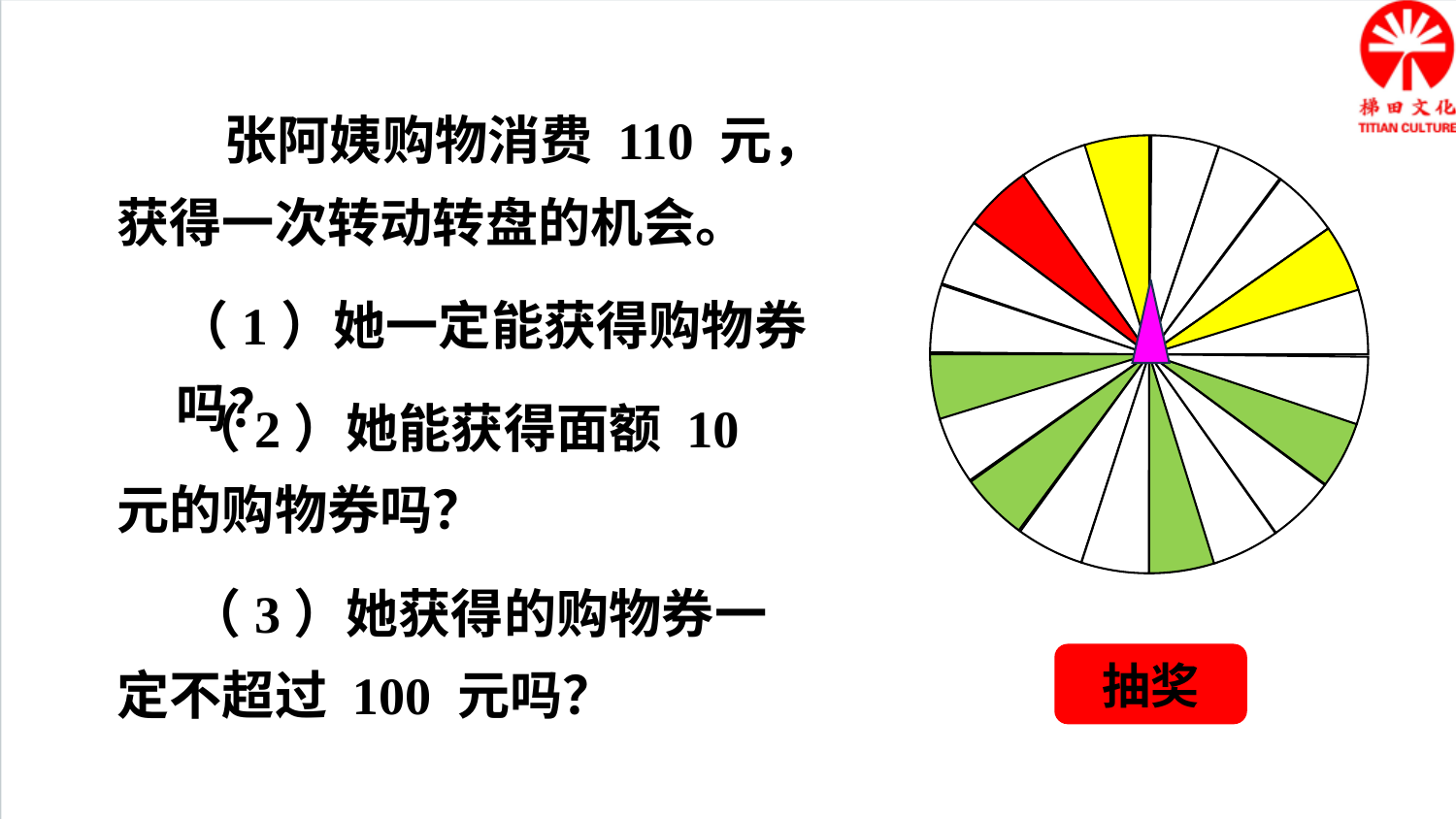

张阿姨购物消费 110 元，获得一次转动转盘的机会。

（1）她一定能获得购物券吗？

     （2）她能获得面额 10 元的购物券吗？
     （3）她获得的购物券一定不超过 100 元吗？
抽奖